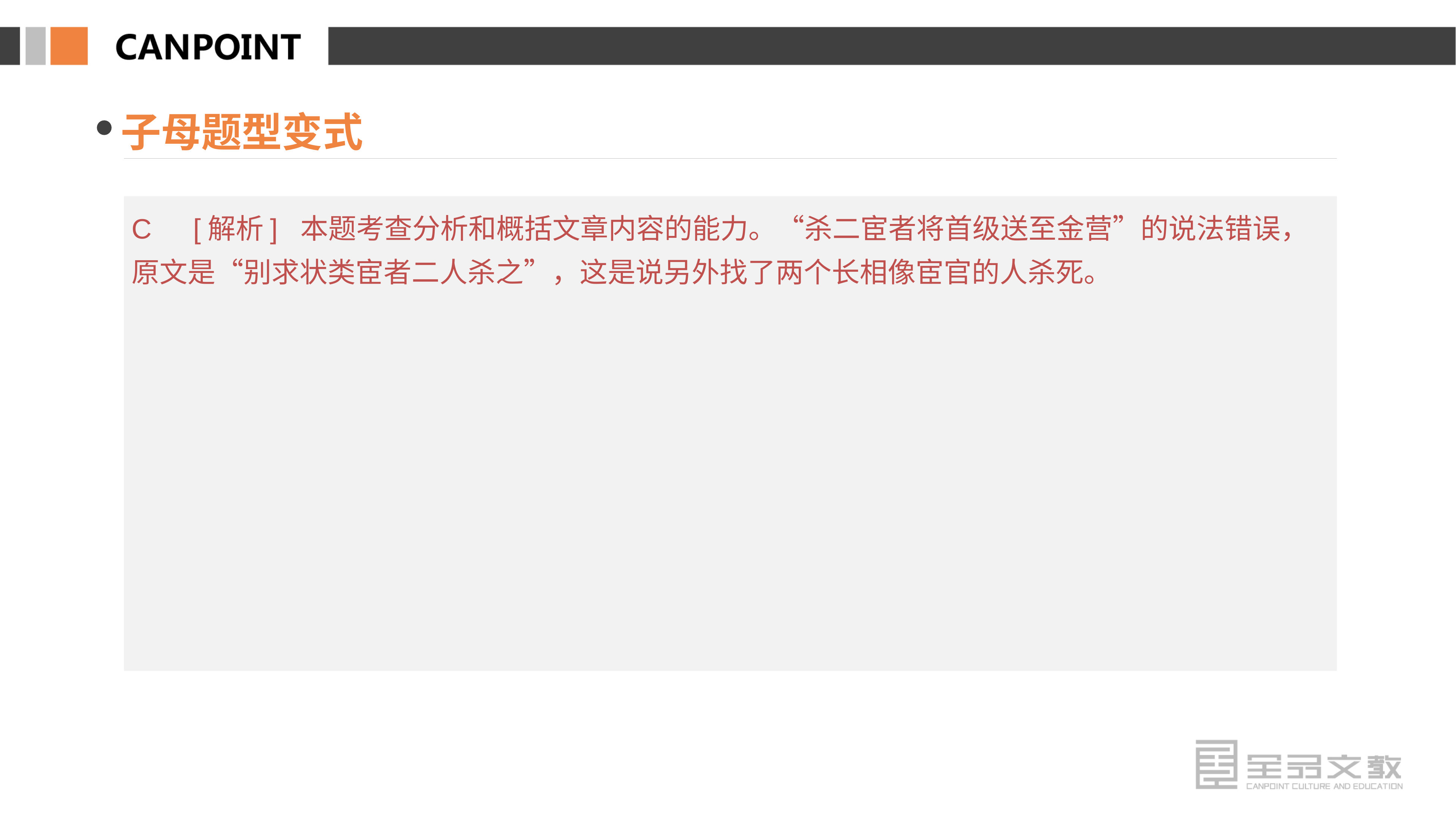

子母题型变式

C　[解析]  本题考查分析和概括文章内容的能力。“杀二宦者将首级送至金营”的说法错误，原文是“别求状类宦者二人杀之”，这是说另外找了两个长相像宦官的人杀死。